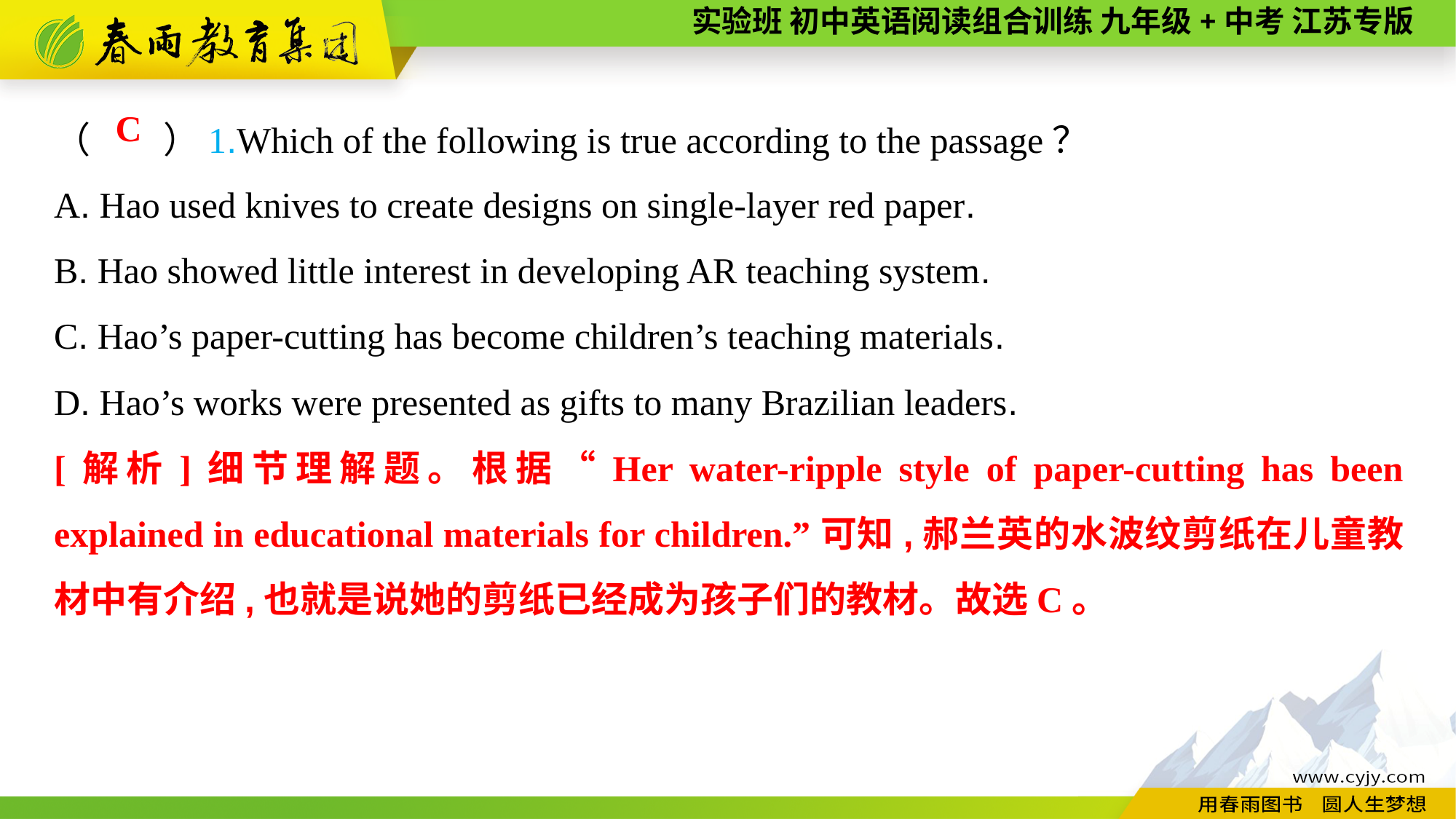

（　　）1.Which of the following is true according to the passage？
A. Hao used knives to create designs on single-layer red paper.
B. Hao showed little interest in developing AR teaching system.
C. Hao’s paper-cutting has become children’s teaching materials.
D. Hao’s works were presented as gifts to many Brazilian leaders.
C
[解析]细节理解题。根据“Her water-ripple style of paper-cutting has been explained in educational materials for children.”可知,郝兰英的水波纹剪纸在儿童教材中有介绍,也就是说她的剪纸已经成为孩子们的教材。故选C。